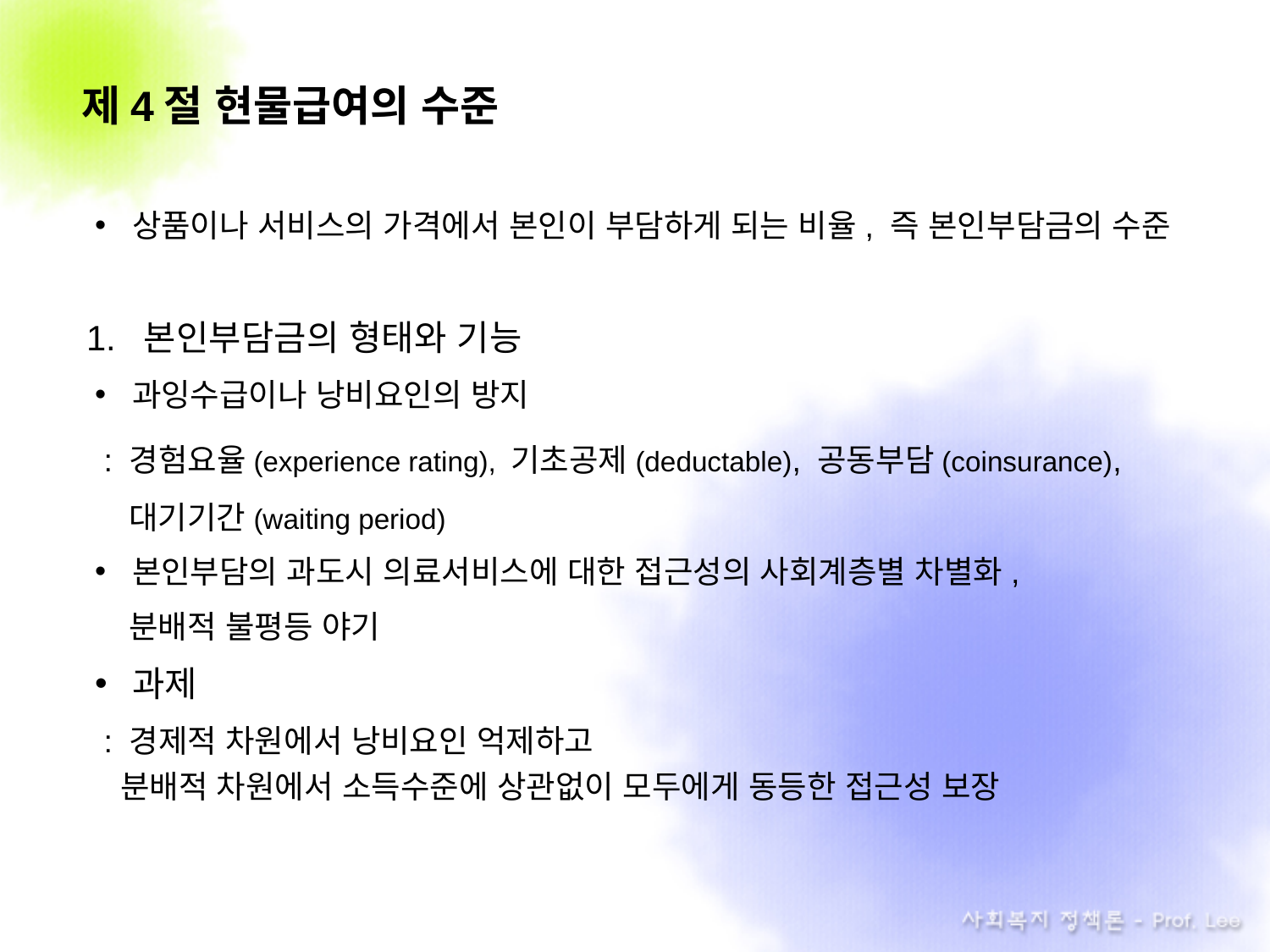

제4절 현물급여의 수준

상품이나 서비스의 가격에서 본인이 부담하게 되는 비율, 즉 본인부담금의 수준

1.  본인부담금의 형태와 기능
과잉수급이나 낭비요인의 방지
 : 경험요율(experience rating), 기초공제(deductable), 공동부담(coinsurance),
   대기기간(waiting period)
본인부담의 과도시 의료서비스에 대한 접근성의 사회계층별 차별화,
   분배적 불평등 야기
과제
 : 경제적 차원에서 낭비요인 억제하고
  분배적 차원에서 소득수준에 상관없이 모두에게 동등한 접근성 보장